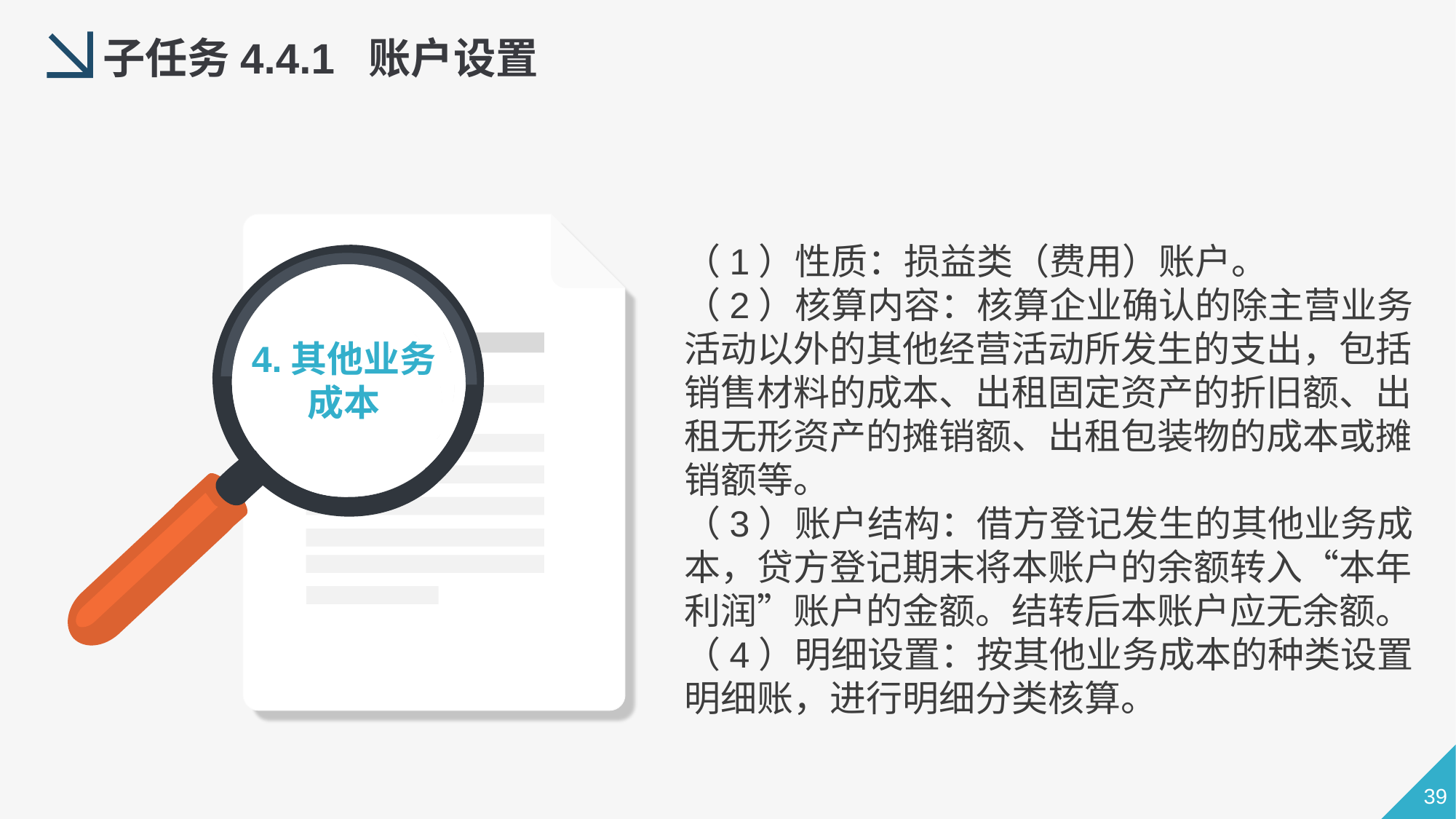

子任务4.4.1  账户设置

（1）性质：损益类（费用）账户。
（2）核算内容：核算企业确认的除主营业务活动以外的其他经营活动所发生的支出，包括销售材料的成本、出租固定资产的折旧额、出租无形资产的摊销额、出租包装物的成本或摊销额等。
（3）账户结构：借方登记发生的其他业务成本，贷方登记期末将本账户的余额转入“本年利润”账户的金额。结转后本账户应无余额。
（4）明细设置：按其他业务成本的种类设置明细账，进行明细分类核算。

4.其他业务成本